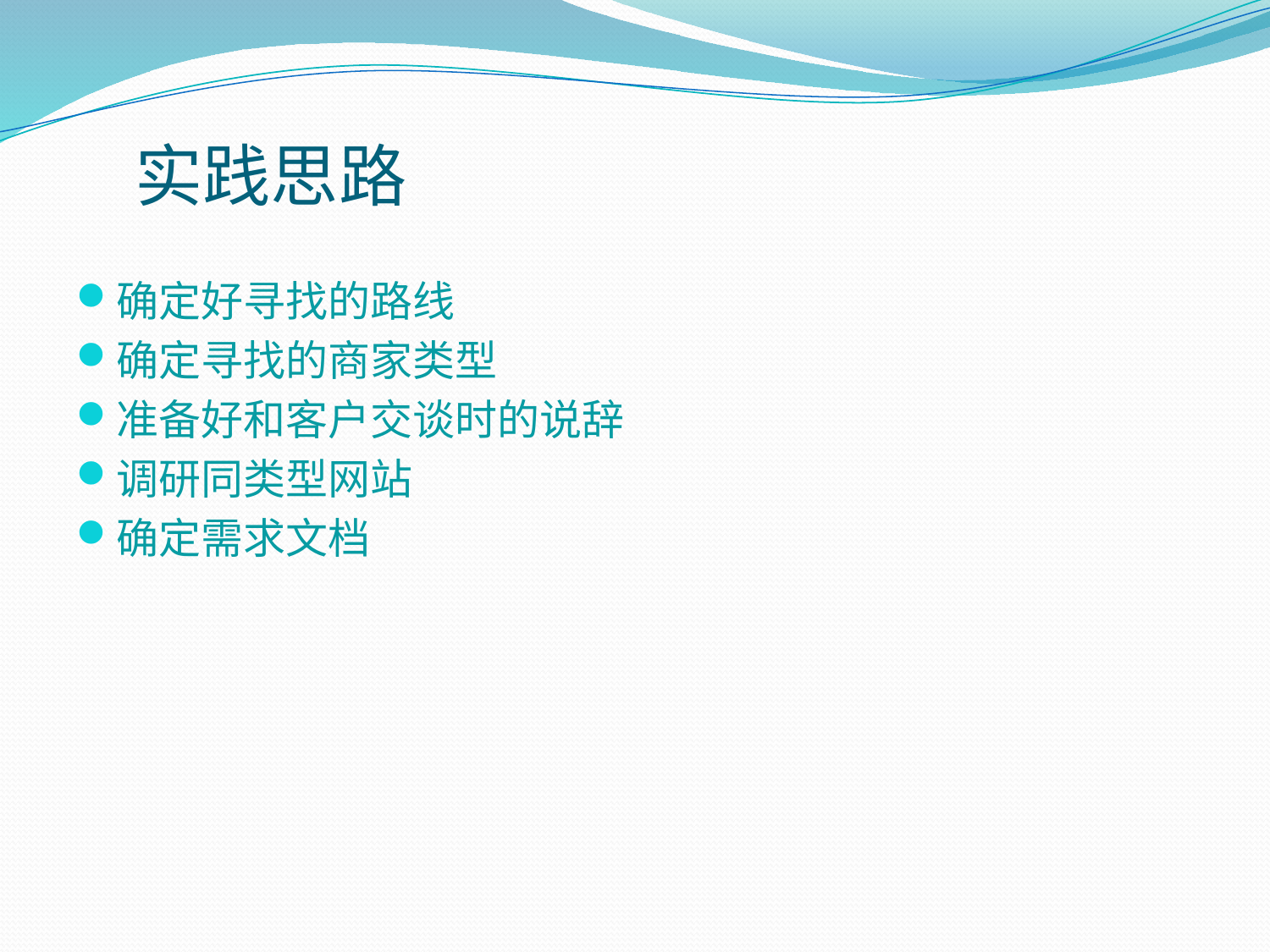

# 实践思路
确定好寻找的路线
确定寻找的商家类型
准备好和客户交谈时的说辞
调研同类型网站
确定需求文档